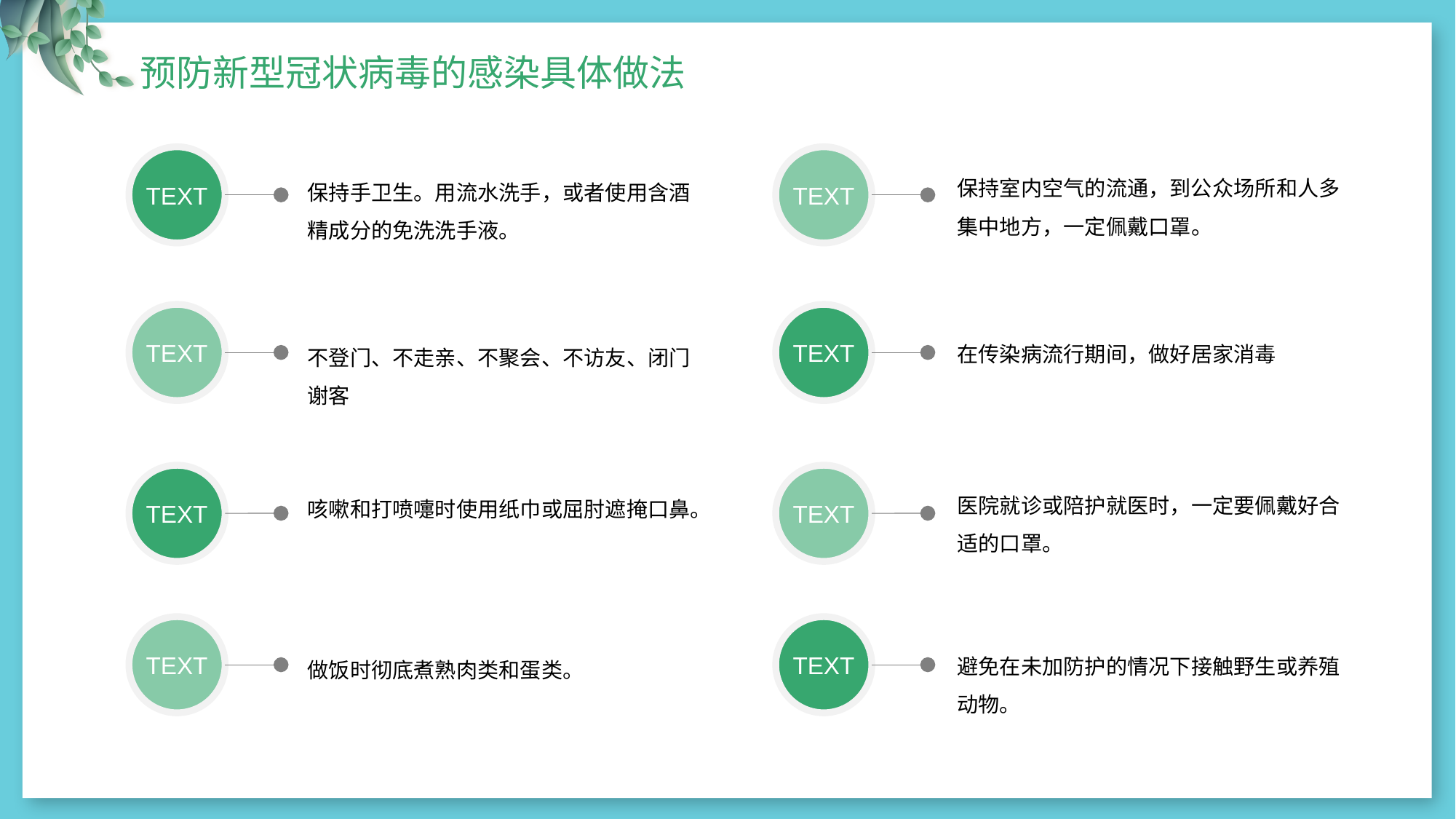

预防新型冠状病毒的感染具体做法
TEXT
TEXT
保持室内空气的流通，到公众场所和人多集中地方，一定佩戴口罩。
保持手卫生。用流水洗手，或者使用含酒精成分的免洗洗手液。
TEXT
TEXT
在传染病流行期间，做好居家消毒
不登门、不走亲、不聚会、不访友、闭门谢客
TEXT
TEXT
医院就诊或陪护就医时，一定要佩戴好合适的口罩。
咳嗽和打喷嚏时使用纸巾或屈肘遮掩口鼻。
TEXT
TEXT
避免在未加防护的情况下接触野生或养殖动物。
做饭时彻底煮熟肉类和蛋类。